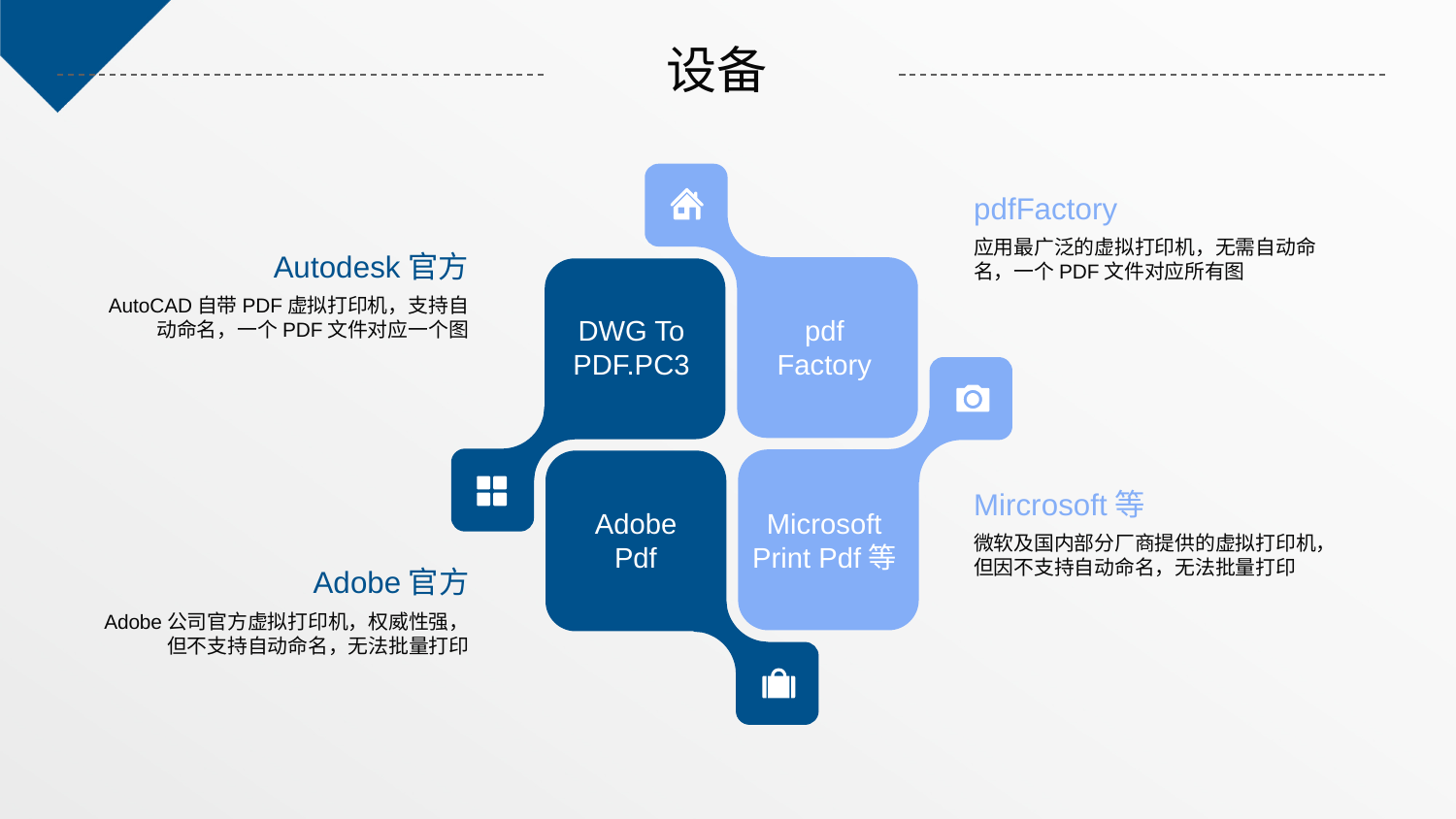

设备

DWG To PDF.PC3
pdf
Factory

Adobe
Pdf
Microsoft
Print Pdf等

pdfFactory
应用最广泛的虚拟打印机，无需自动命名，一个PDF文件对应所有图
Autodesk官方
AutoCAD自带PDF虚拟打印机，支持自动命名，一个PDF文件对应一个图
Mircrosoft等
微软及国内部分厂商提供的虚拟打印机，但因不支持自动命名，无法批量打印
Adobe官方
Adobe公司官方虚拟打印机，权威性强，但不支持自动命名，无法批量打印